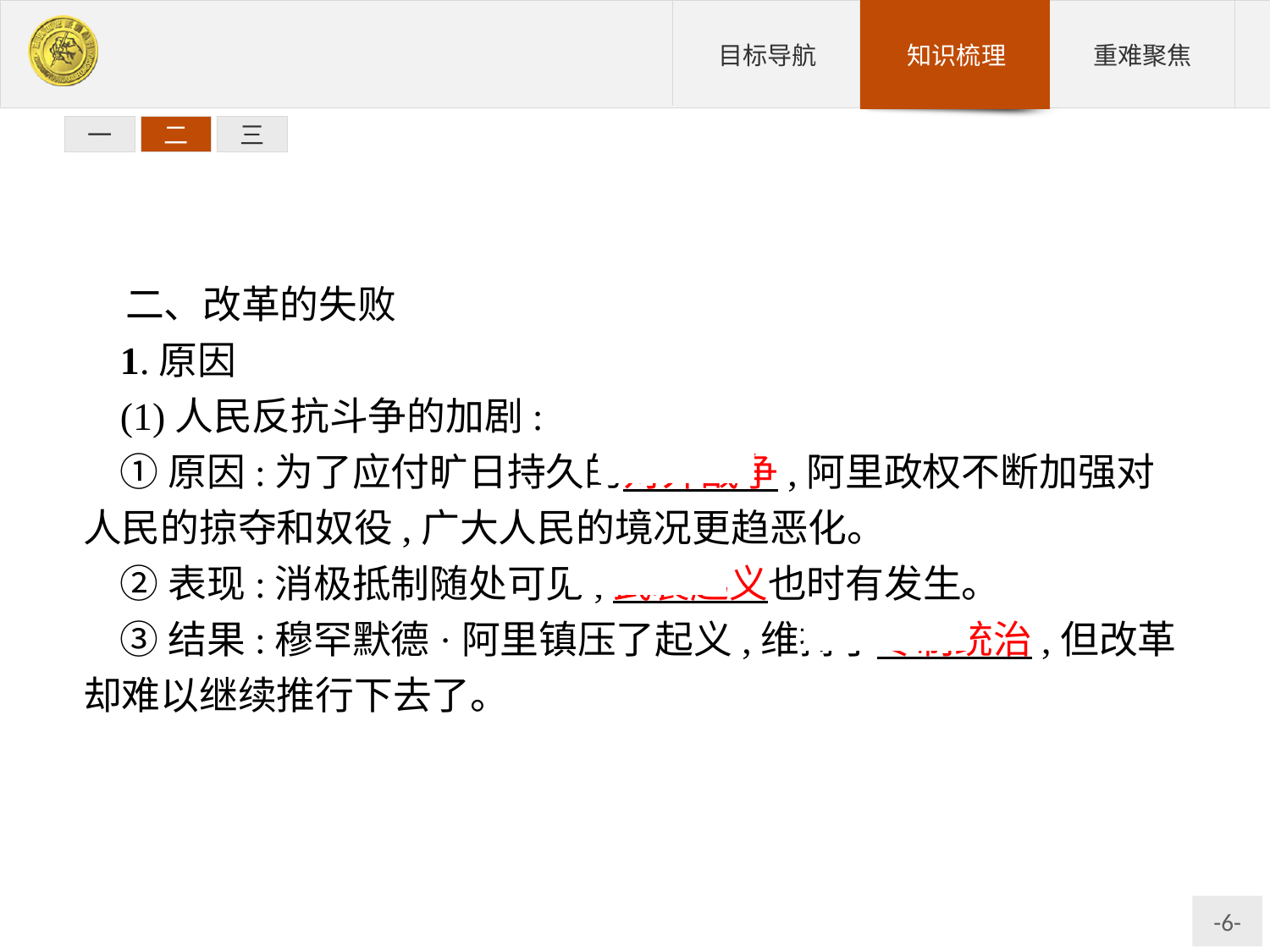

一
二
三
二、改革的失败
1.原因
(1)人民反抗斗争的加剧:
①原因:为了应付旷日持久的对外战争,阿里政权不断加强对人民的掠夺和奴役,广大人民的境况更趋恶化。
②表现:消极抵制随处可见,武装起义也时有发生。
③结果:穆罕默德·阿里镇压了起义,维持了专制统治,但改革却难以继续推行下去了。